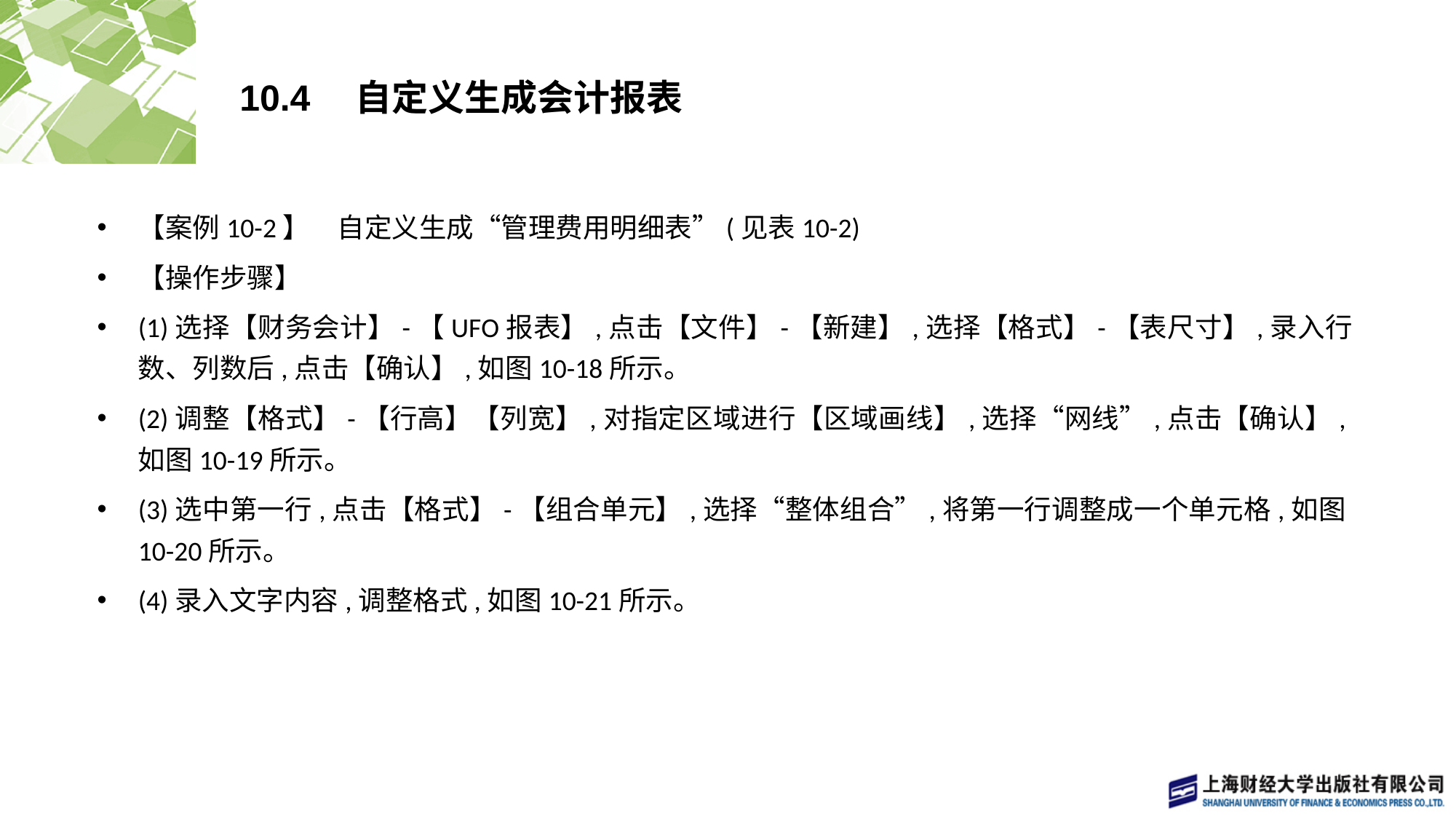

# 10.4　自定义生成会计报表
【案例10-2】　自定义生成“管理费用明细表”(见表10-2)
【操作步骤】
(1)选择【财务会计】-【UFO报表】,点击【文件】-【新建】,选择【格式】-【表尺寸】,录入行数、列数后,点击【确认】,如图10-18所示。
(2)调整【格式】-【行高】【列宽】,对指定区域进行【区域画线】,选择“网线”,点击【确认】,如图10-19所示。
(3)选中第一行,点击【格式】-【组合单元】,选择“整体组合”,将第一行调整成一个单元格,如图10-20所示。
(4)录入文字内容,调整格式,如图10-21所示。